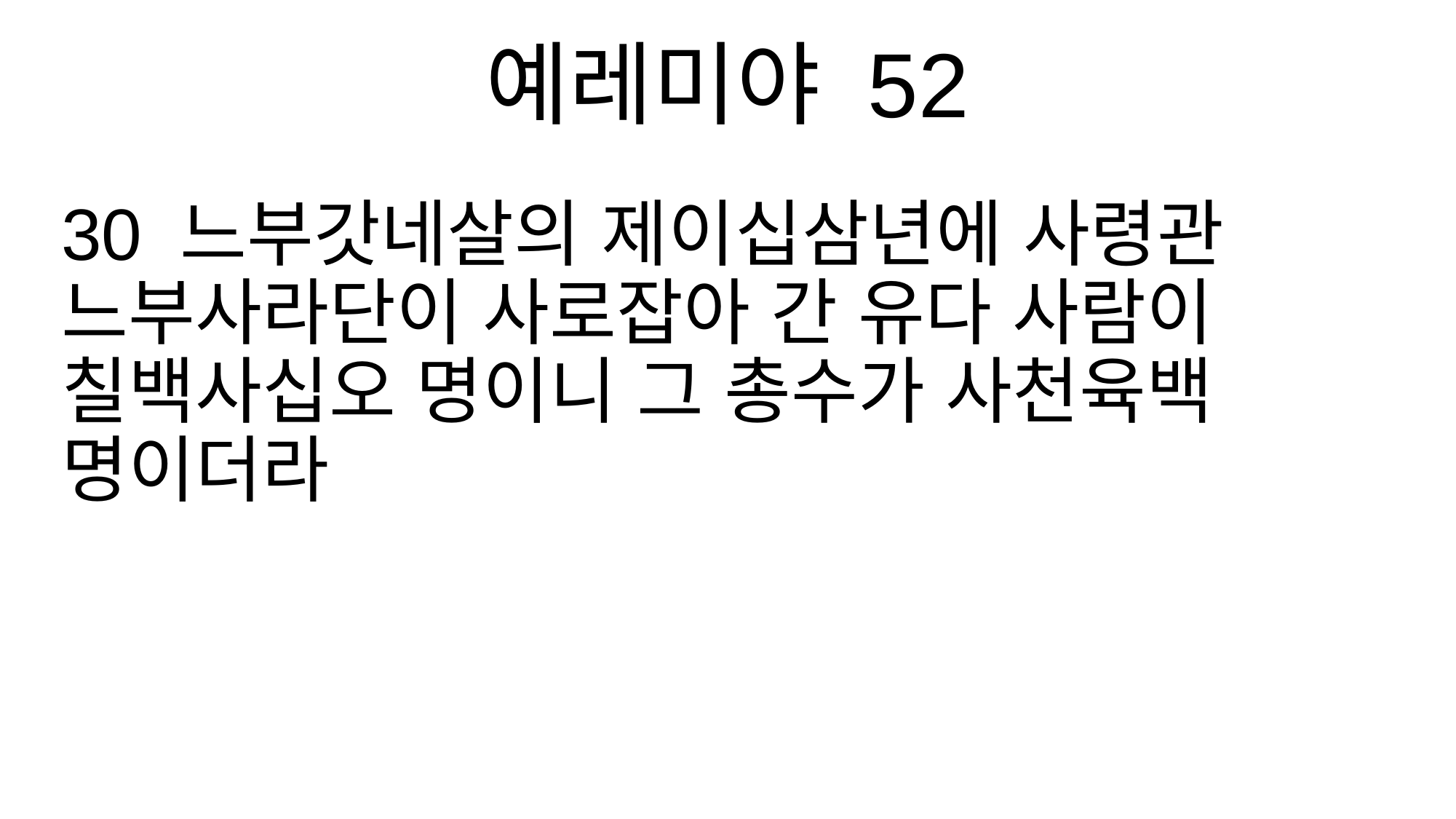

예레미야 52
30 느부갓네살의 제이십삼년에 사령관 느부사라단이 사로잡아 간 유다 사람이 칠백사십오 명이니 그 총수가 사천육백 명이더라